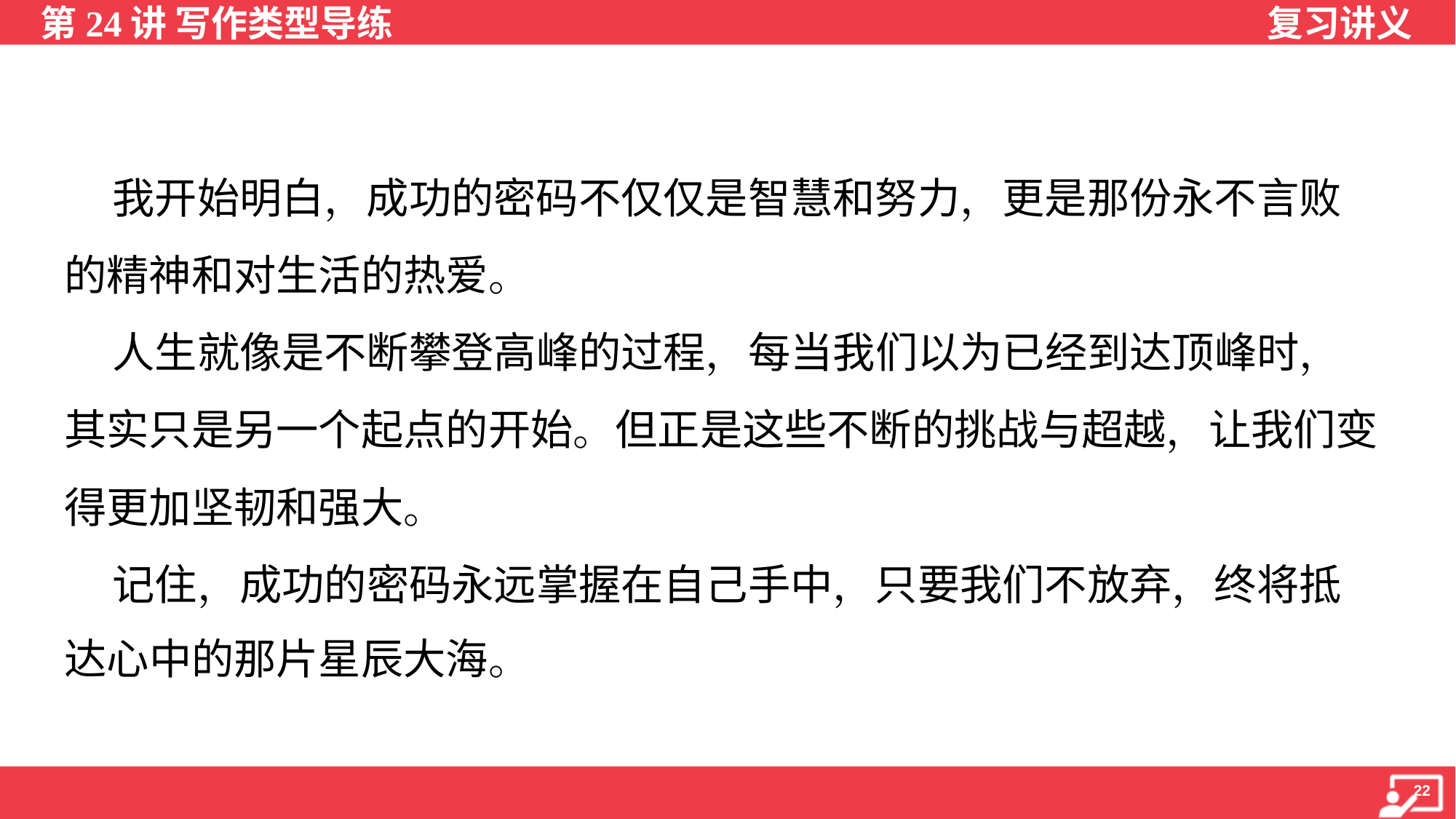

我开始明白，成功的密码不仅仅是智慧和努力，更是那份永不言败
的精神和对生活的热爱。
    人生就像是不断攀登高峰的过程，每当我们以为已经到达顶峰时，
其实只是另一个起点的开始。但正是这些不断的挑战与超越，让我们变
得更加坚韧和强大。
    记住，成功的密码永远掌握在自己手中，只要我们不放弃，终将抵
达心中的那片星辰大海。